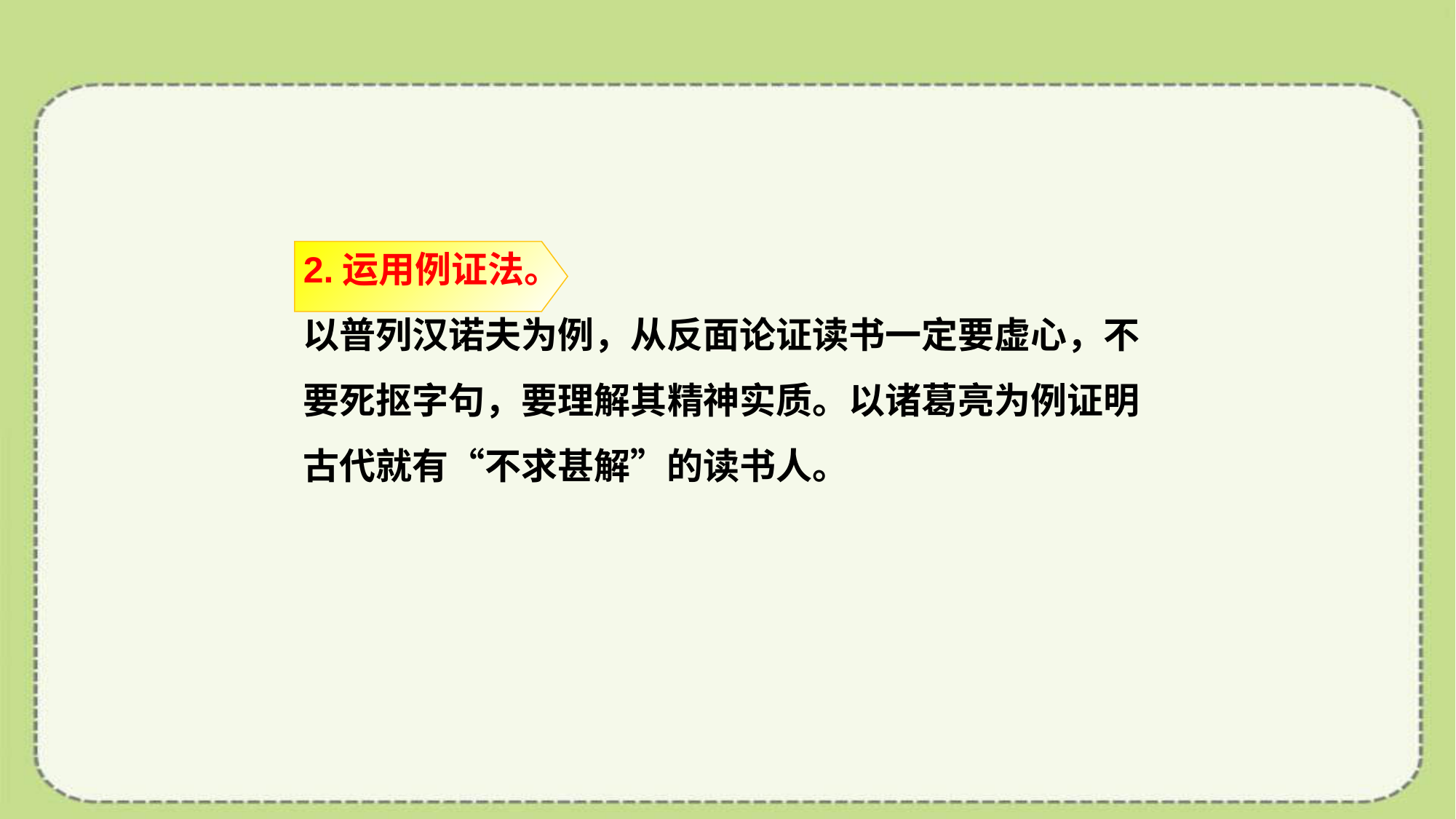

2.运用例证法。
以普列汉诺夫为例，从反面论证读书一定要虚心，不要死抠字句，要理解其精神实质。以诸葛亮为例证明古代就有“不求甚解”的读书人。